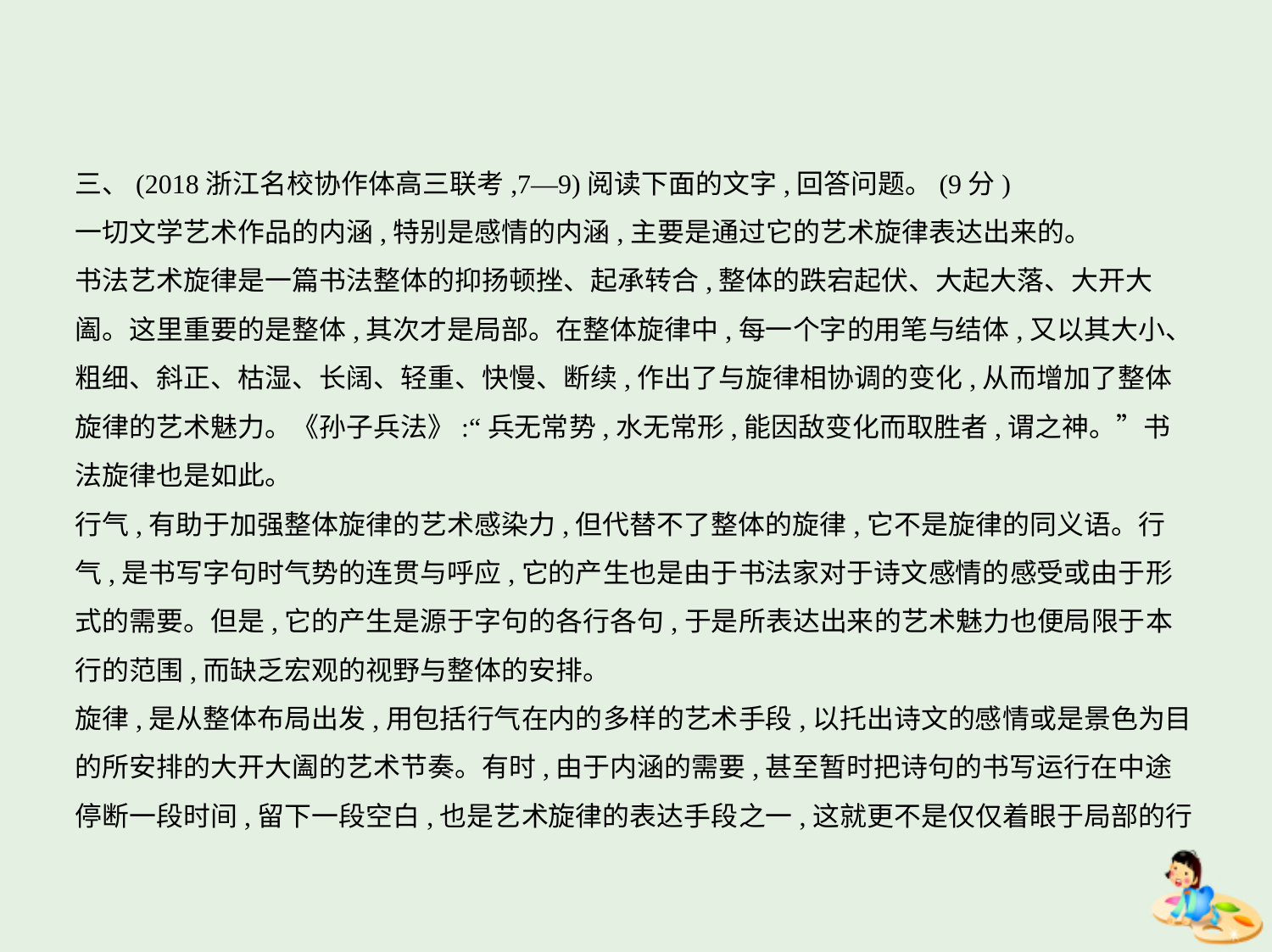

三、(2018浙江名校协作体高三联考,7—9)阅读下面的文字,回答问题。(9分)
一切文学艺术作品的内涵,特别是感情的内涵,主要是通过它的艺术旋律表达出来的。
书法艺术旋律是一篇书法整体的抑扬顿挫、起承转合,整体的跌宕起伏、大起大落、大开大
阖。这里重要的是整体,其次才是局部。在整体旋律中,每一个字的用笔与结体,又以其大小、
粗细、斜正、枯湿、长阔、轻重、快慢、断续,作出了与旋律相协调的变化,从而增加了整体
旋律的艺术魅力。《孙子兵法》:“兵无常势,水无常形,能因敌变化而取胜者,谓之神。”书
法旋律也是如此。
行气,有助于加强整体旋律的艺术感染力,但代替不了整体的旋律,它不是旋律的同义语。行
气,是书写字句时气势的连贯与呼应,它的产生也是由于书法家对于诗文感情的感受或由于形
式的需要。但是,它的产生是源于字句的各行各句,于是所表达出来的艺术魅力也便局限于本
行的范围,而缺乏宏观的视野与整体的安排。
旋律,是从整体布局出发,用包括行气在内的多样的艺术手段,以托出诗文的感情或是景色为目
的所安排的大开大阖的艺术节奏。有时,由于内涵的需要,甚至暂时把诗句的书写运行在中途
停断一段时间,留下一段空白,也是艺术旋律的表达手段之一,这就更不是仅仅着眼于局部的行